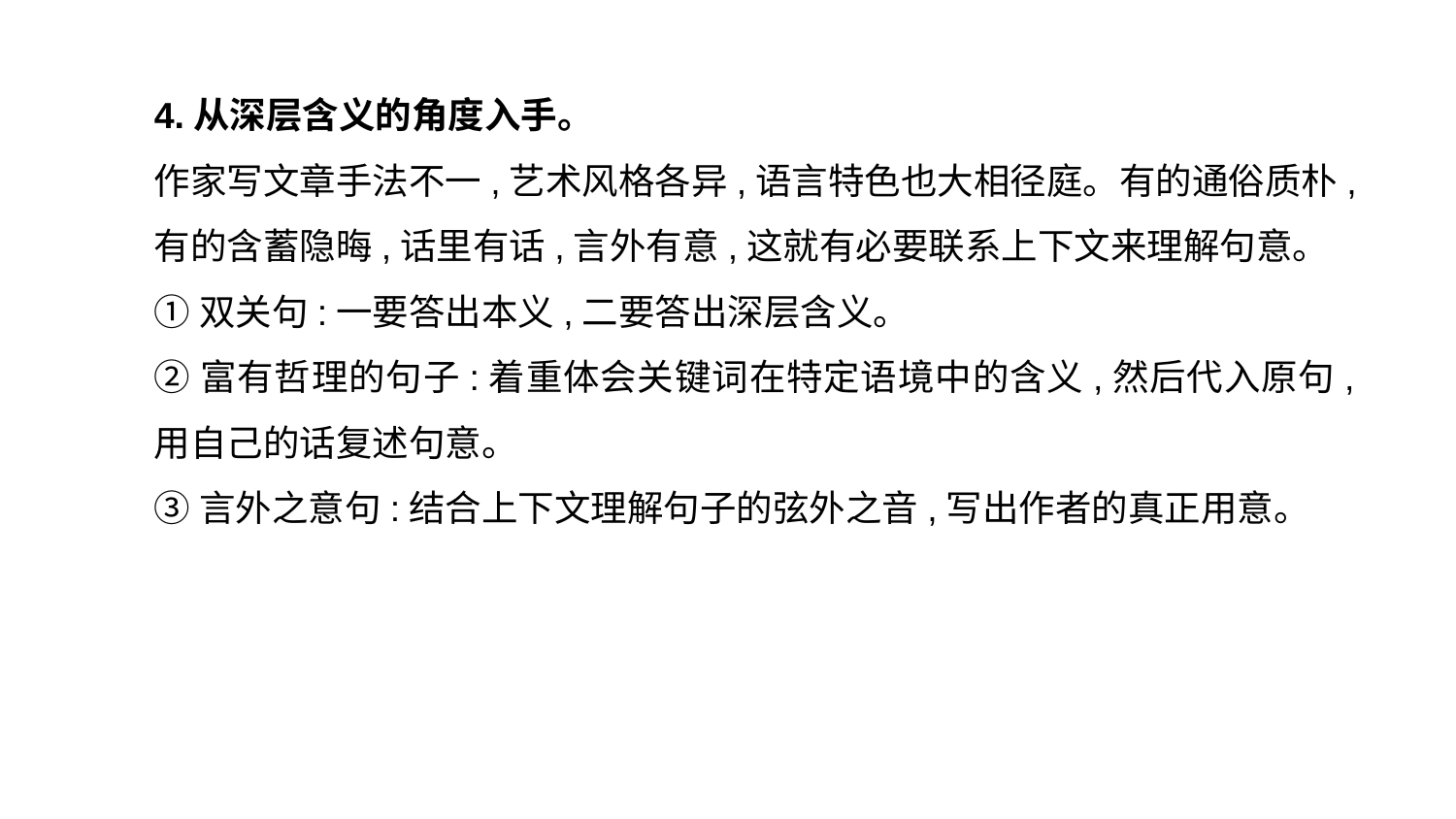

4.从深层含义的角度入手。
作家写文章手法不一,艺术风格各异,语言特色也大相径庭。有的通俗质朴,有的含蓄隐晦,话里有话,言外有意,这就有必要联系上下文来理解句意。
①双关句:一要答出本义,二要答出深层含义。
②富有哲理的句子:着重体会关键词在特定语境中的含义,然后代入原句,用自己的话复述句意。
③言外之意句:结合上下文理解句子的弦外之音,写出作者的真正用意。